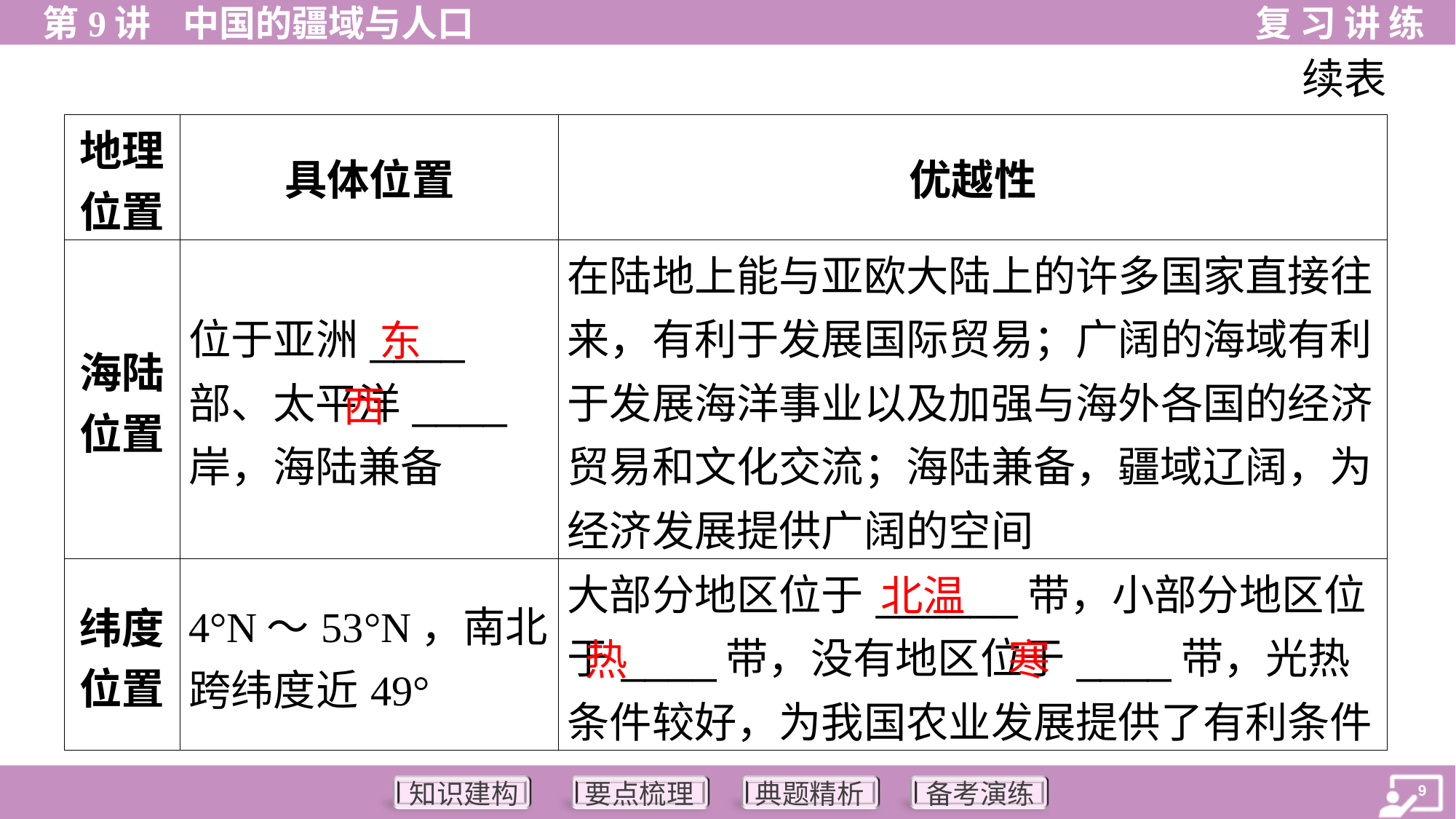

续表
| 地理 位置 | 具体位置 | 优越性 |
| --- | --- | --- |
| 海陆 位置 | 位于亚洲\_\_\_\_部、太平洋\_\_\_\_岸，海陆兼备 | 在陆地上能与亚欧大陆上的许多国家直接往来，有利于发展国际贸易；广阔的海域有利于发展海洋事业以及加强与海外各国的经济贸易和文化交流；海陆兼备，疆域辽阔，为经济发展提供广阔的空间 |
| 纬度 位置 | 4°N～53°N，南北跨纬度近49° | 大部分地区位于\_\_\_\_\_\_带，小部分地区位于\_\_\_\_带，没有地区位于\_\_\_\_带，光热条件较好，为我国农业发展提供了有利条件 |
东
西
北温
寒
热